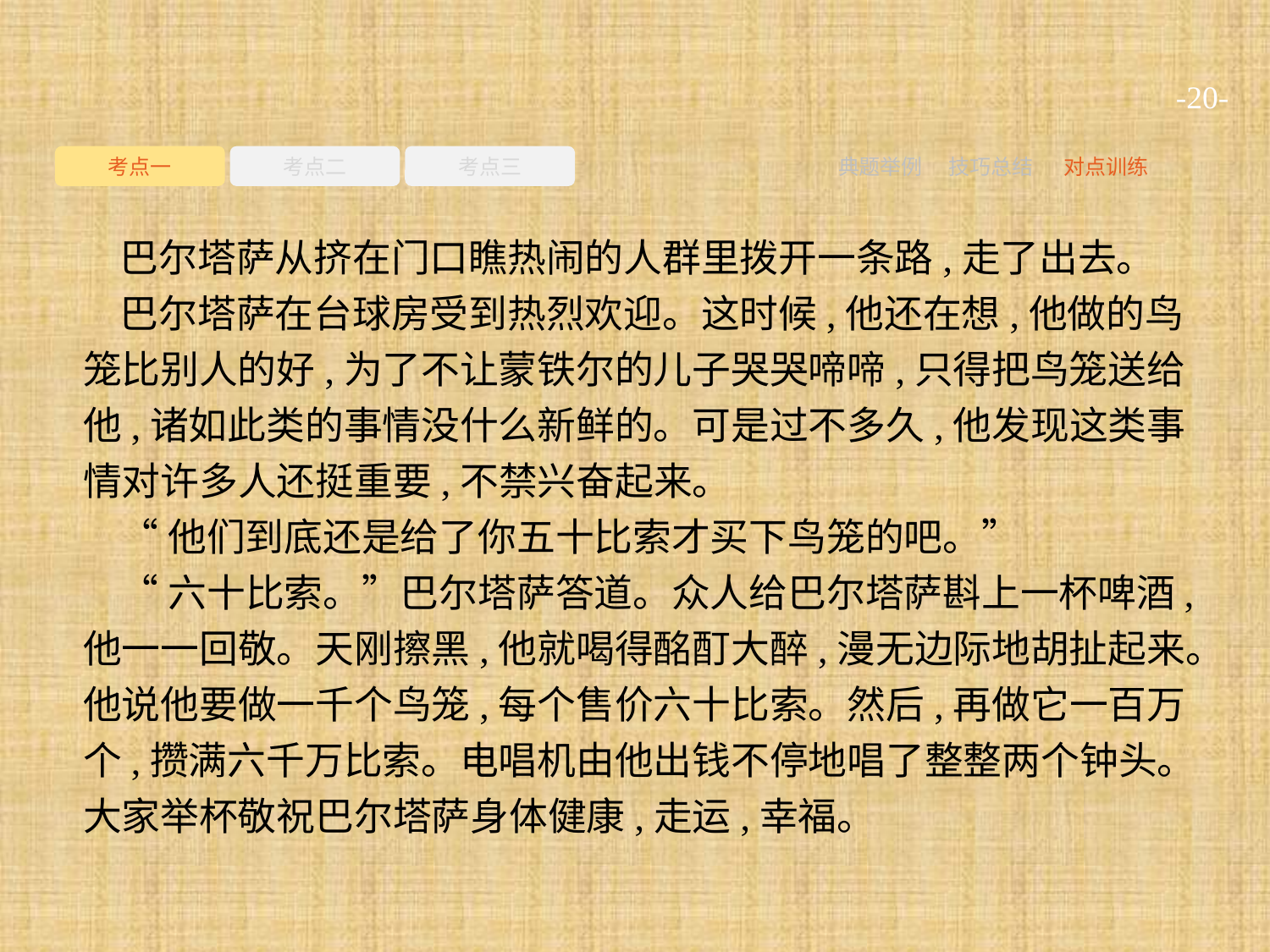

-20-
考点一
考点二
考点三
典题举例
技巧总结
对点训练
巴尔塔萨从挤在门口瞧热闹的人群里拨开一条路,走了出去。
巴尔塔萨在台球房受到热烈欢迎。这时候,他还在想,他做的鸟笼比别人的好,为了不让蒙铁尔的儿子哭哭啼啼,只得把鸟笼送给他,诸如此类的事情没什么新鲜的。可是过不多久,他发现这类事情对许多人还挺重要,不禁兴奋起来。
“他们到底还是给了你五十比索才买下鸟笼的吧。”
“六十比索。”巴尔塔萨答道。众人给巴尔塔萨斟上一杯啤酒,他一一回敬。天刚擦黑,他就喝得酩酊大醉,漫无边际地胡扯起来。他说他要做一千个鸟笼,每个售价六十比索。然后,再做它一百万个,攒满六千万比索。电唱机由他出钱不停地唱了整整两个钟头。大家举杯敬祝巴尔塔萨身体健康,走运,幸福。